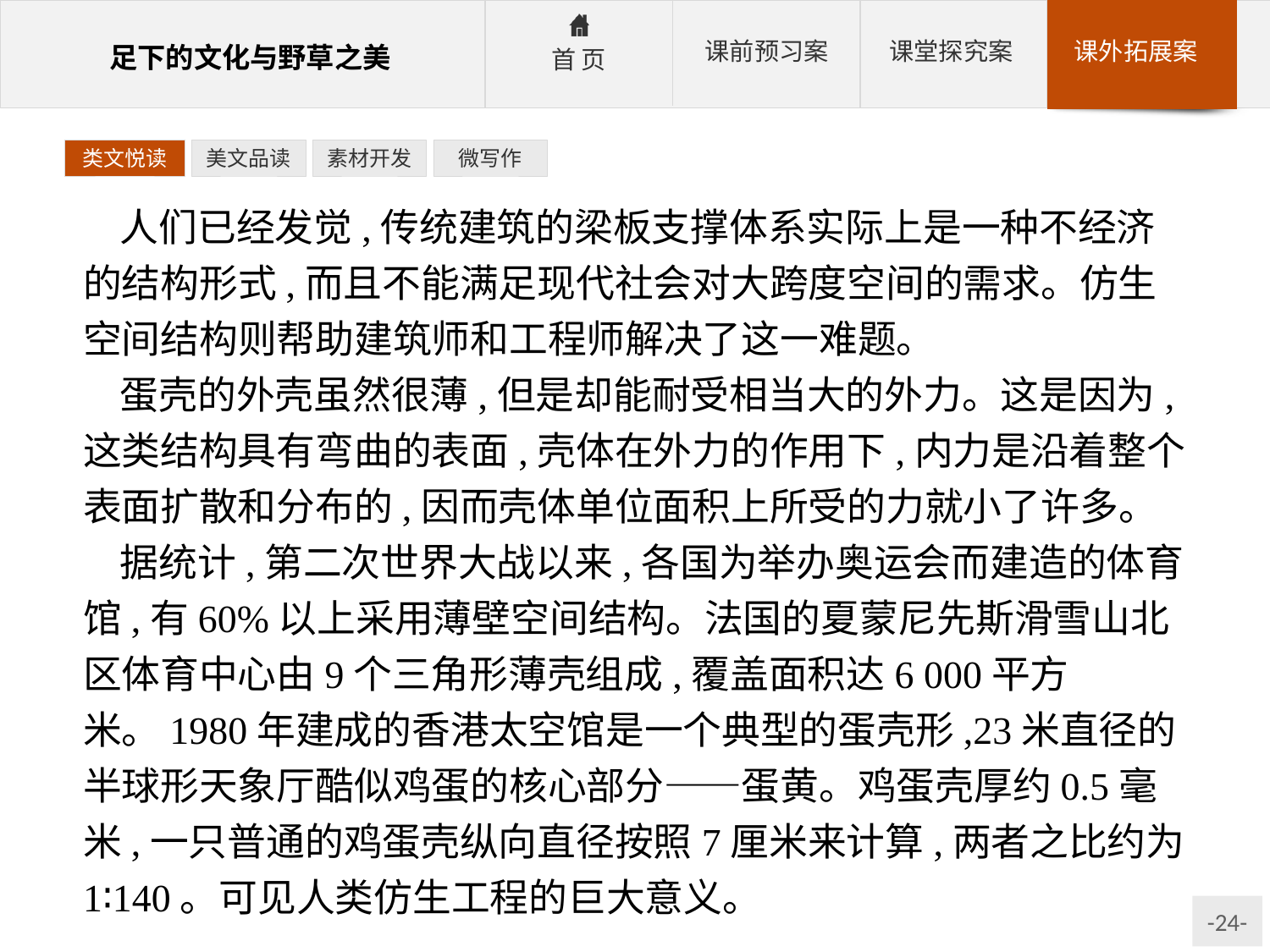

类文悦读
美文品读
素材开发
微写作
人们已经发觉,传统建筑的梁板支撑体系实际上是一种不经济的结构形式,而且不能满足现代社会对大跨度空间的需求。仿生空间结构则帮助建筑师和工程师解决了这一难题。
蛋壳的外壳虽然很薄,但是却能耐受相当大的外力。这是因为,这类结构具有弯曲的表面,壳体在外力的作用下,内力是沿着整个表面扩散和分布的,因而壳体单位面积上所受的力就小了许多。
据统计,第二次世界大战以来,各国为举办奥运会而建造的体育馆,有60%以上采用薄壁空间结构。法国的夏蒙尼先斯滑雪山北区体育中心由9个三角形薄壳组成,覆盖面积达6 000平方米。1980年建成的香港太空馆是一个典型的蛋壳形,23米直径的半球形天象厅酷似鸡蛋的核心部分——蛋黄。鸡蛋壳厚约0.5毫米,一只普通的鸡蛋壳纵向直径按照7厘米来计算,两者之比约为1∶140。可见人类仿生工程的巨大意义。